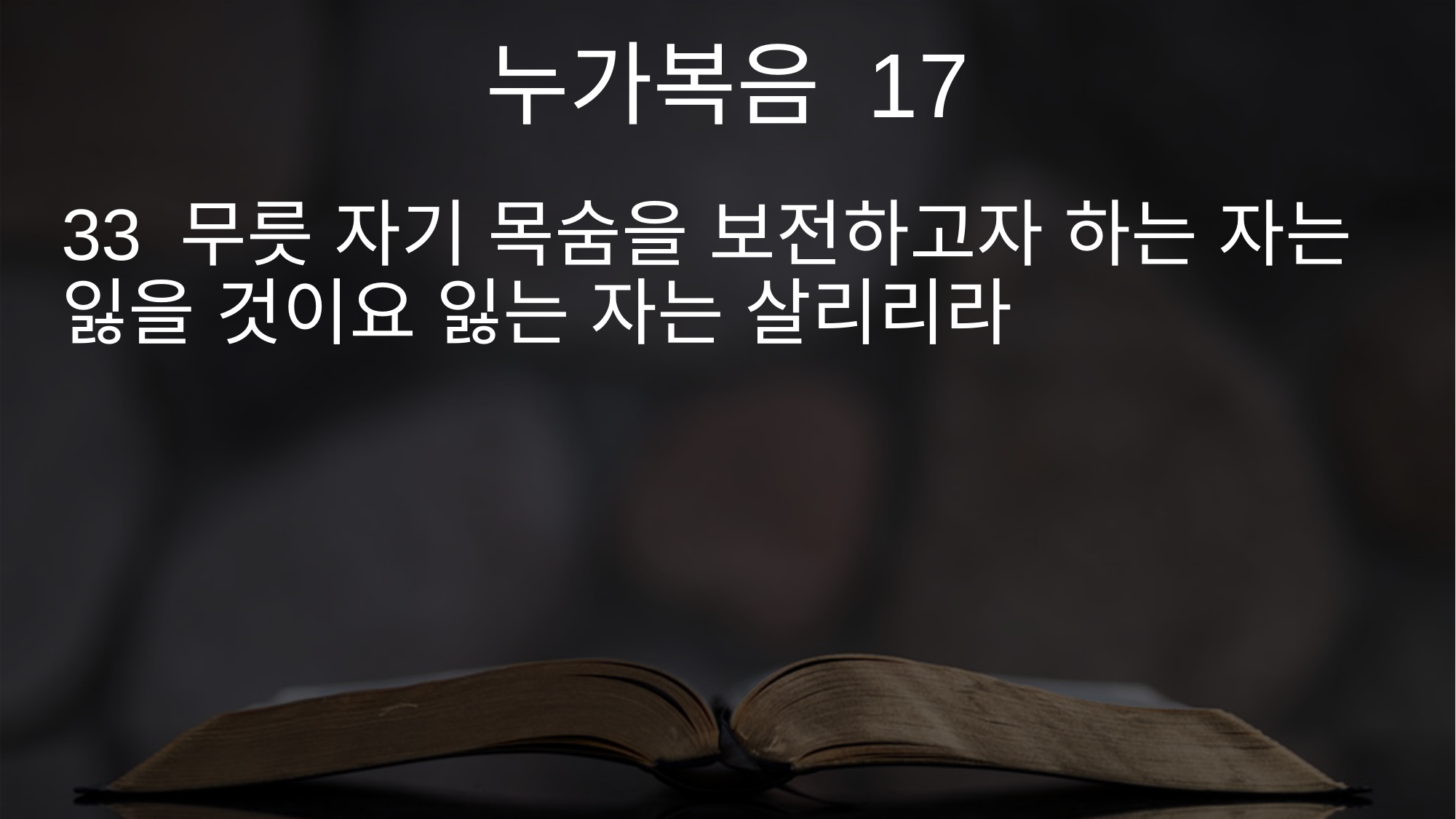

누가복음 17
33 무릇 자기 목숨을 보전하고자 하는 자는 잃을 것이요 잃는 자는 살리리라